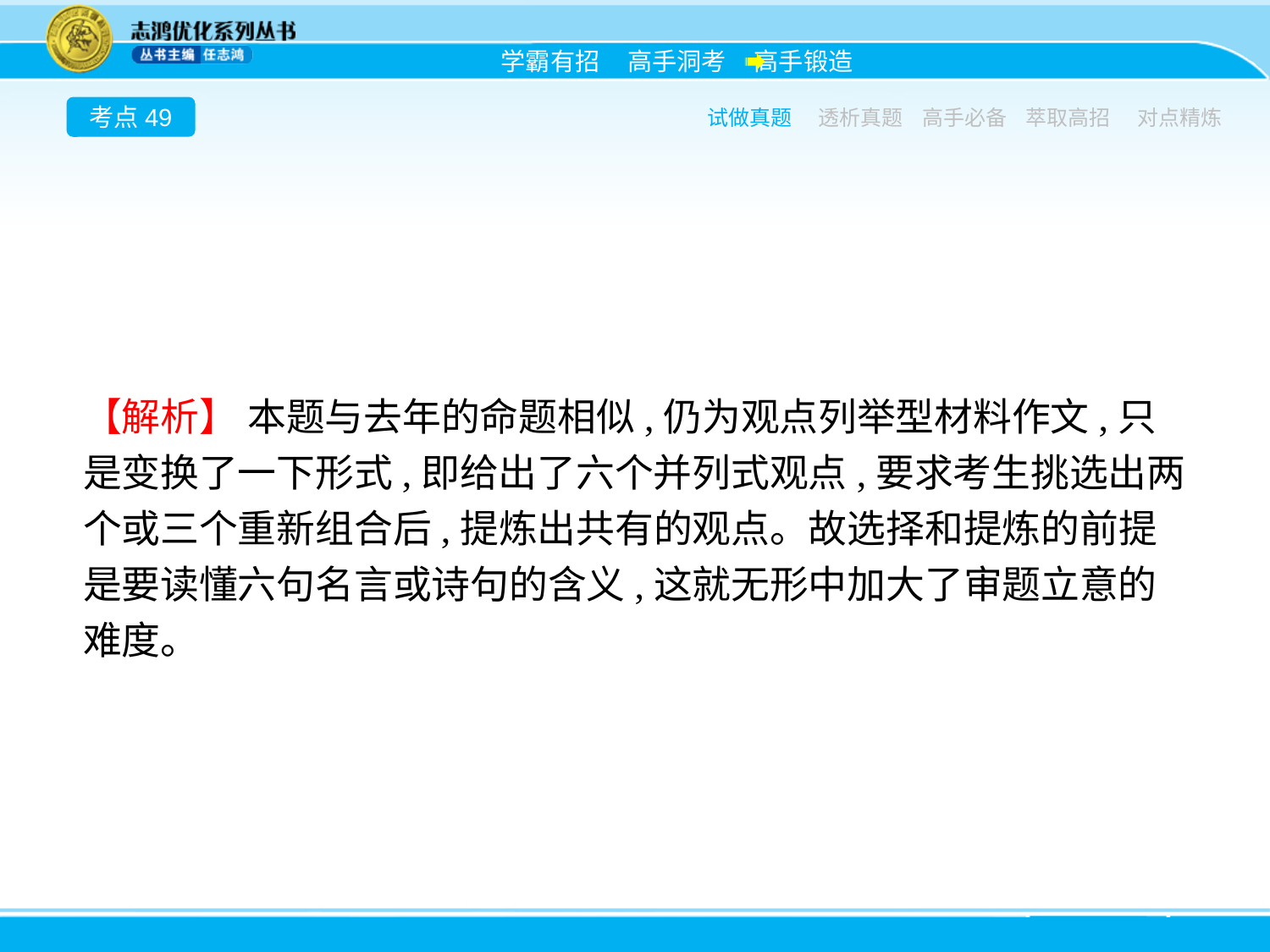

考点49
试做真题
透析真题
高手必备
萃取高招
对点精炼
【解析】 本题与去年的命题相似,仍为观点列举型材料作文,只是变换了一下形式,即给出了六个并列式观点,要求考生挑选出两个或三个重新组合后,提炼出共有的观点。故选择和提炼的前提是要读懂六句名言或诗句的含义,这就无形中加大了审题立意的难度。